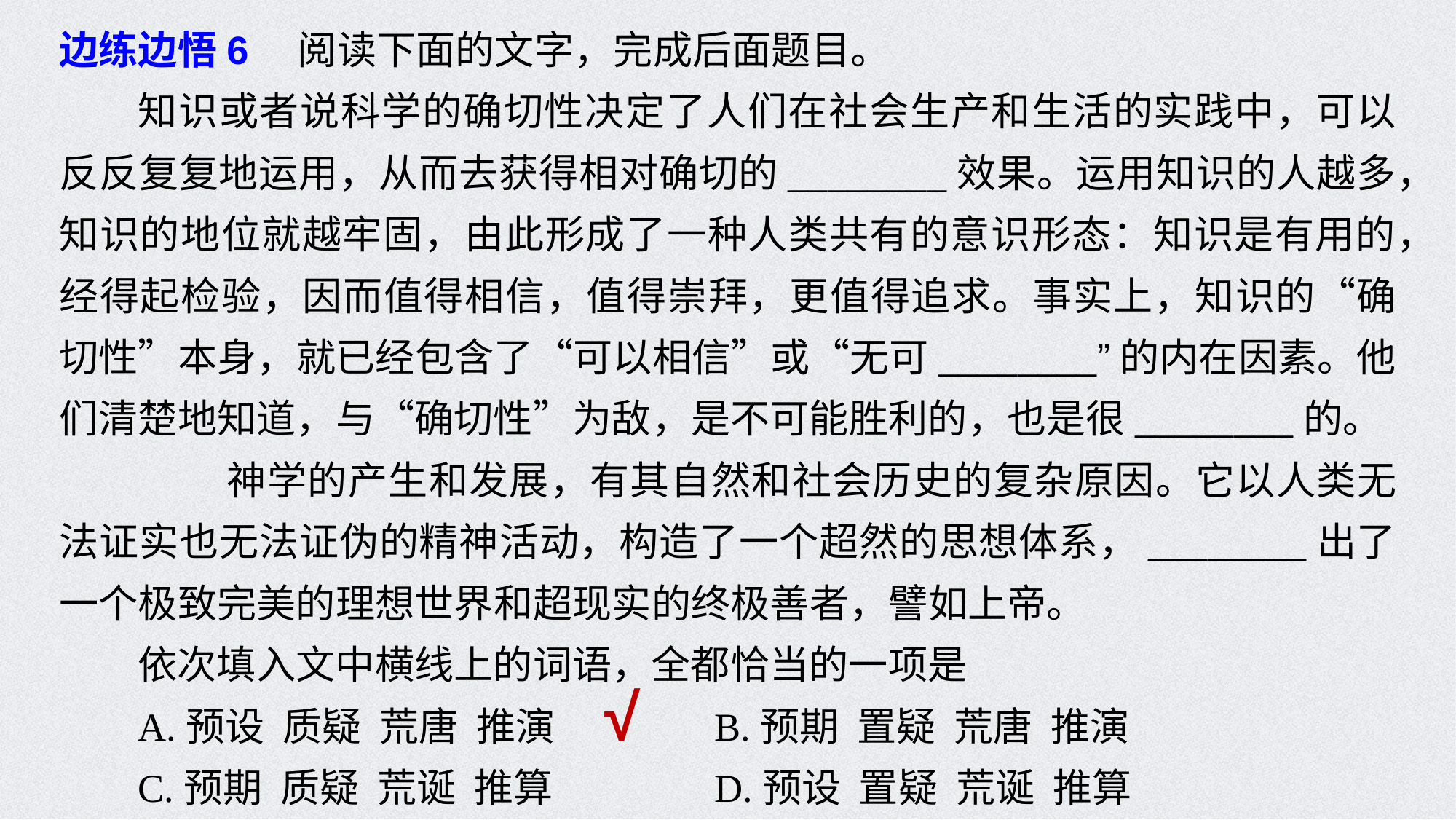

边练边悟6　阅读下面的文字，完成后面题目。
知识或者说科学的确切性决定了人们在社会生产和生活的实践中，可以反反复复地运用，从而去获得相对确切的________效果。运用知识的人越多，知识的地位就越牢固，由此形成了一种人类共有的意识形态：知识是有用的，经得起检验，因而值得相信，值得崇拜，更值得追求。事实上，知识的“确切性”本身，就已经包含了“可以相信”或“无可________”的内在因素。他们清楚地知道，与“确切性”为敌，是不可能胜利的，也是很________的。
        神学的产生和发展，有其自然和社会历史的复杂原因。它以人类无法证实也无法证伪的精神活动，构造了一个超然的思想体系，________出了一个极致完美的理想世界和超现实的终极善者，譬如上帝。
依次填入文中横线上的词语，全都恰当的一项是
A.预设  质疑  荒唐  推演		B.预期  置疑  荒唐  推演
C.预期  质疑  荒诞  推算		D.预设  置疑  荒诞  推算
√